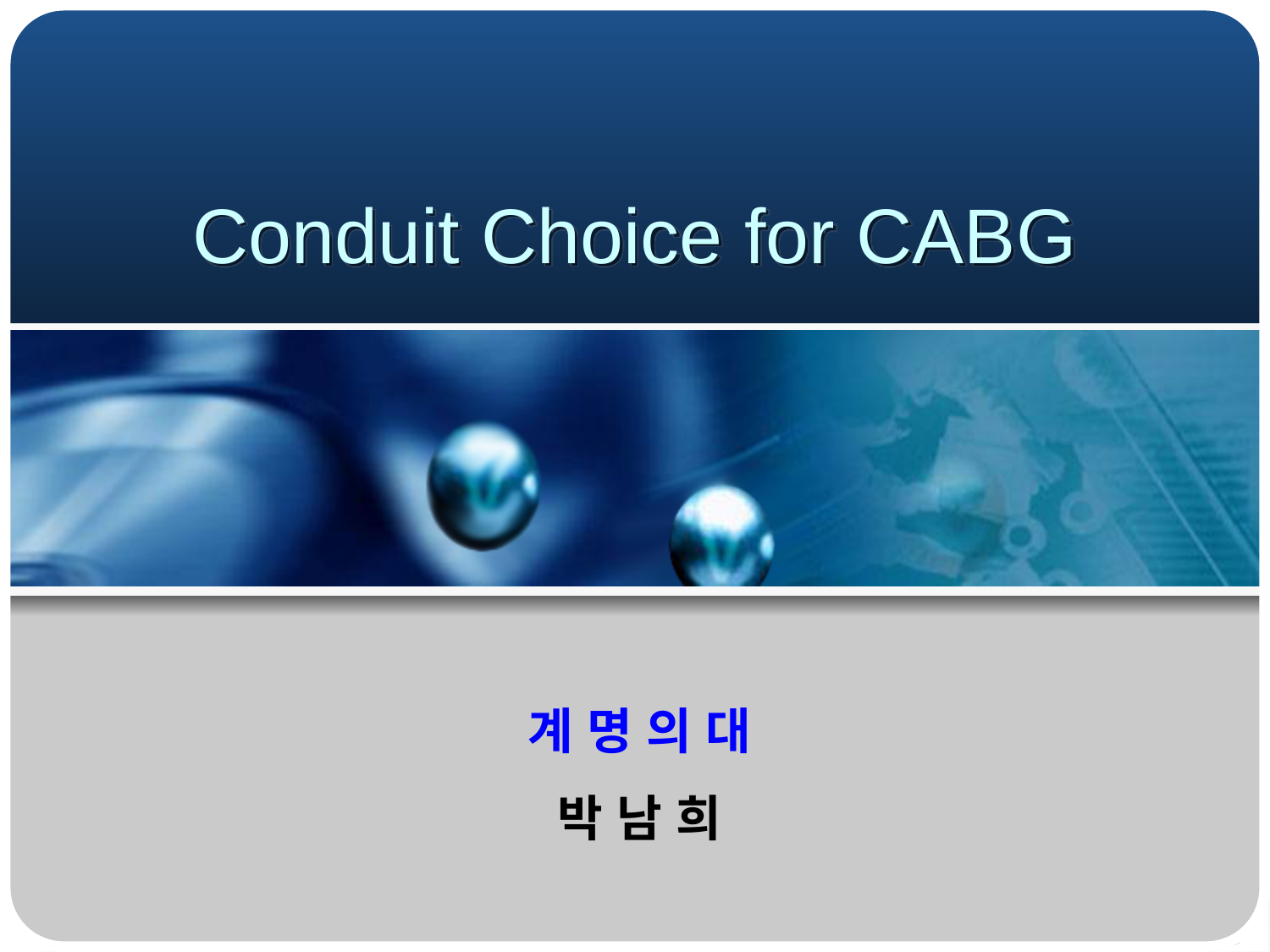

# Conduit Choice for CABG
계 명 의 대
박 남 희